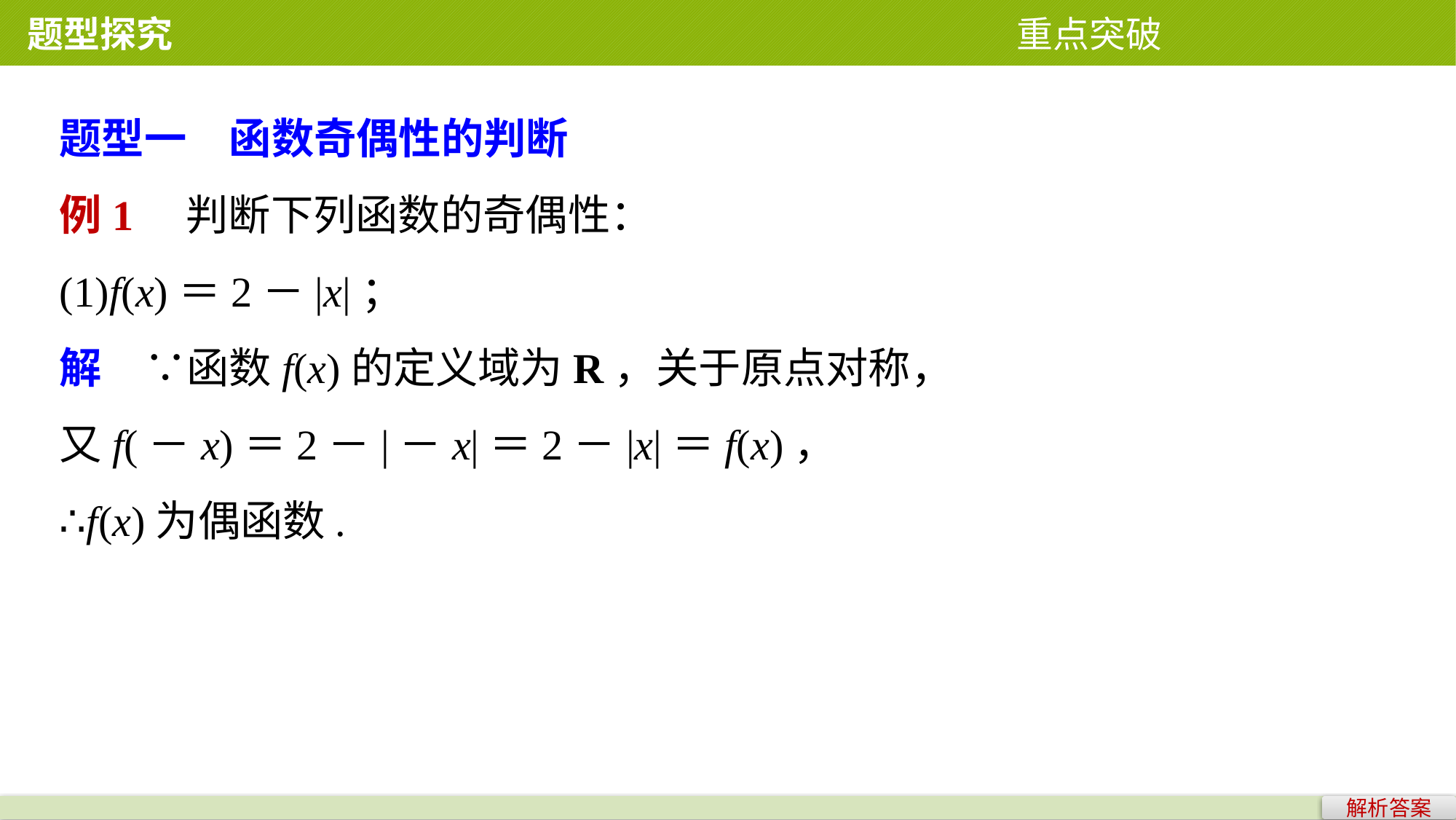

题型探究                                                                                                       重点突破
题型一　函数奇偶性的判断
例1　判断下列函数的奇偶性：
(1)f(x)＝2－|x|；
解　∵函数f(x)的定义域为R，关于原点对称，
又f(－x)＝2－|－x|＝2－|x|＝f(x)，
∴f(x)为偶函数.
解析答案